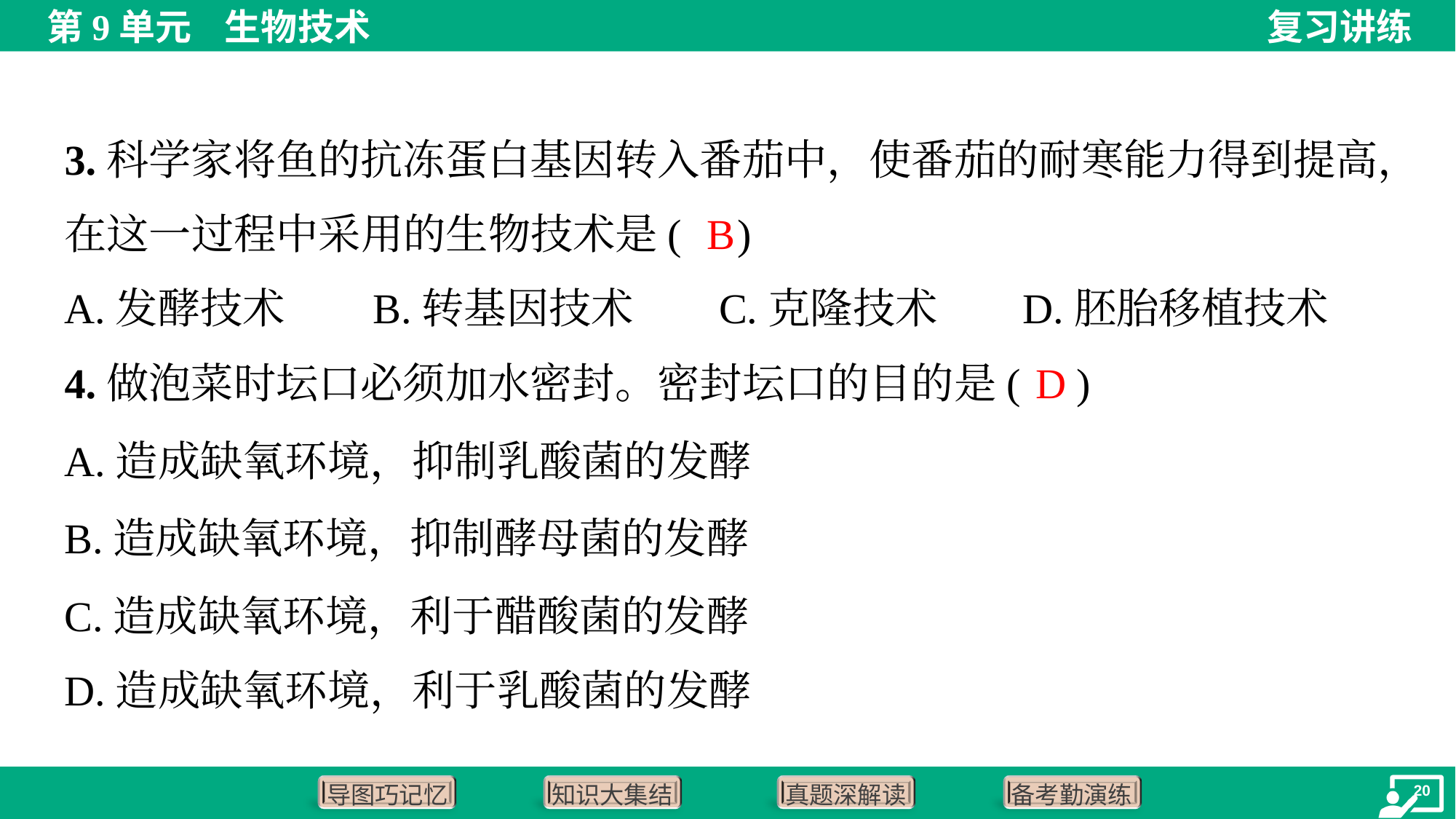

3.科学家将鱼的抗冻蛋白基因转入番茄中，使番茄的耐寒能力得到提高，
在这一过程中采用的生物技术是(     )
B
A.发酵技术	B.转基因技术	C.克隆技术	D.胚胎移植技术
D
4.做泡菜时坛口必须加水密封。密封坛口的目的是(     )
A.造成缺氧环境，抑制乳酸菌的发酵
B.造成缺氧环境，抑制酵母菌的发酵
C.造成缺氧环境，利于醋酸菌的发酵
D.造成缺氧环境，利于乳酸菌的发酵